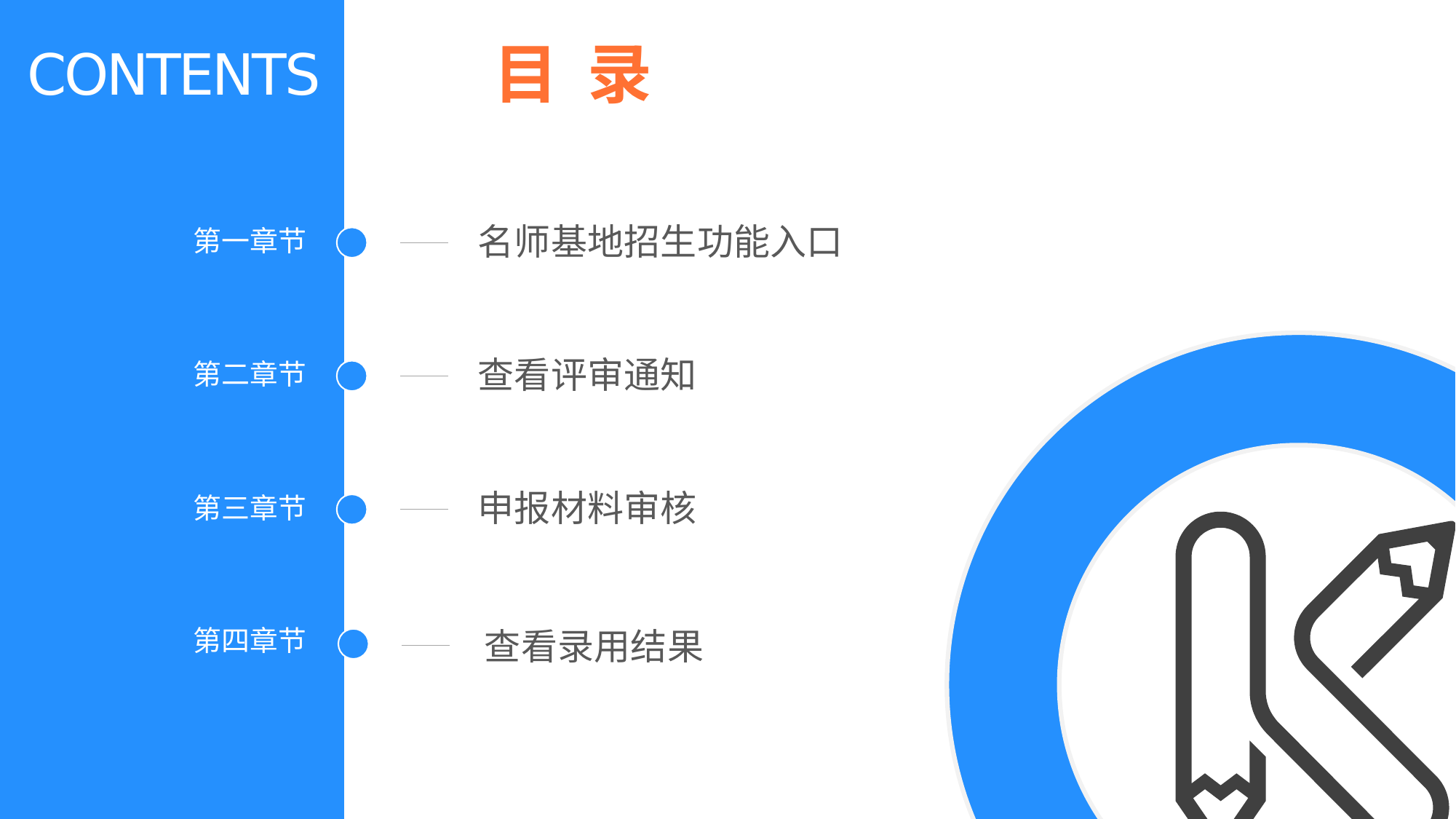

目  录
CONTENTS
名师基地招生功能入口
第一章节

查看评审通知
第二章节

申报材料审核
第三章节

第四章节
查看录用结果